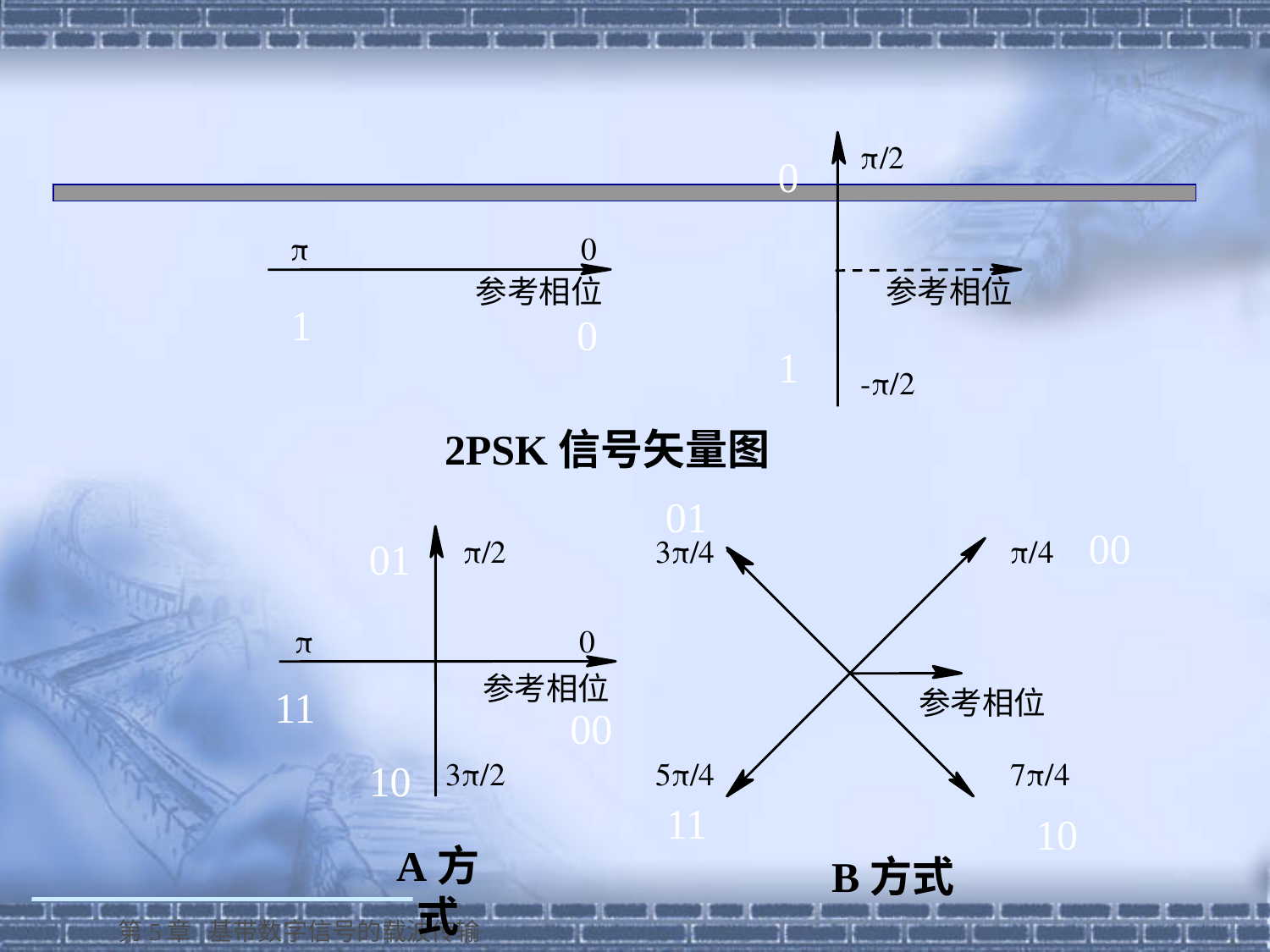

π/2
0
π
0

参考相位
参考相位
1
0
1
-π/2
   2PSK信号矢量图
01
00
01

π/2
3π/4
π/4

π
0

参考相位

11
参考相位
00
10
3π/2
5π/4
7π/4

11
10
A方式
B方式